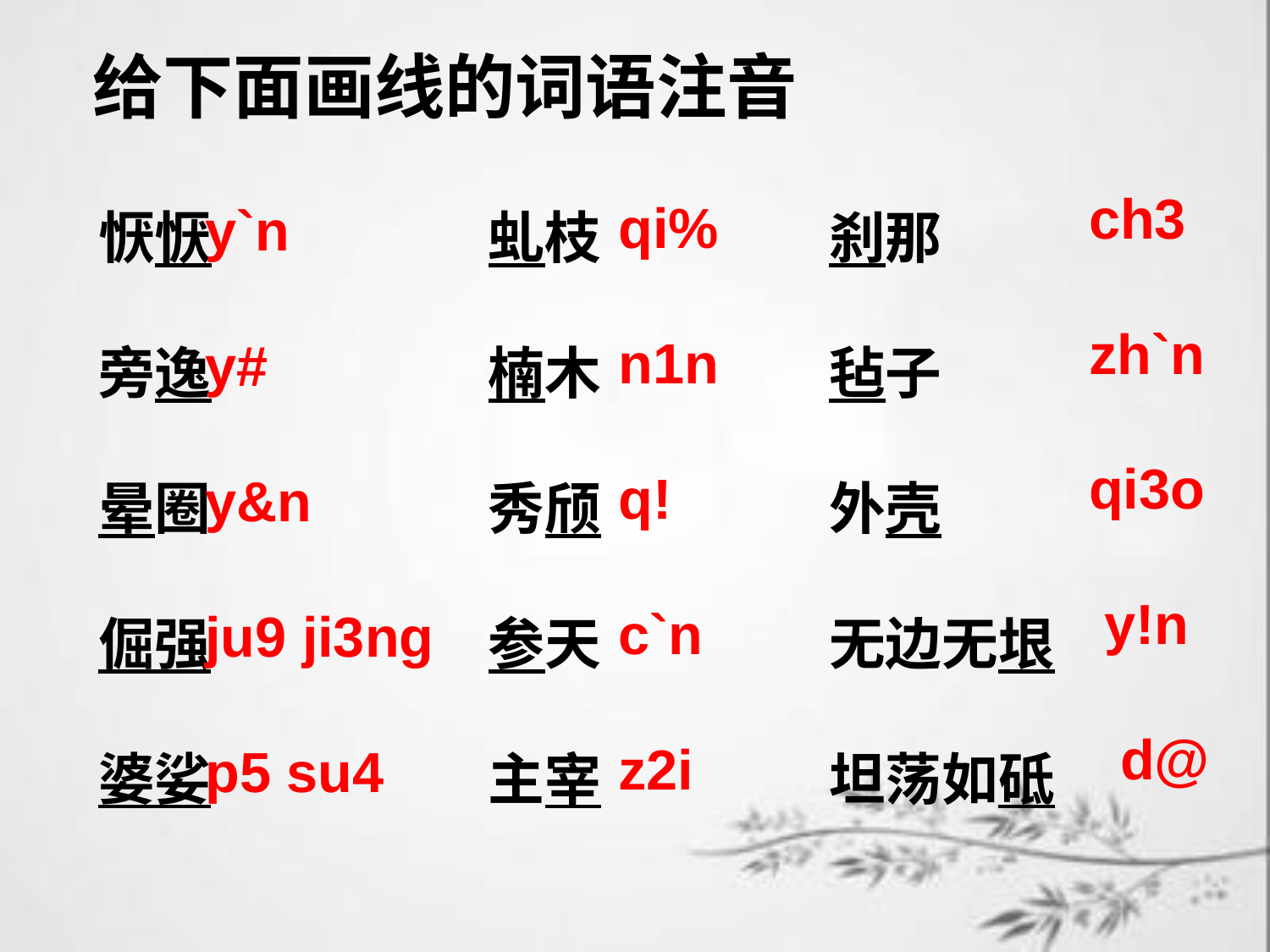

给下面画线的词语注音
ch3

zh`n

qi3o

 y!n

  d@

qi%

n1n

q!

c`n

z2i

y`n

y#

y&n

ju9 ji3ng

p5 su4
恹恹

旁逸

晕圈

倔强

婆娑
虬枝

楠木

秀颀

参天

主宰
刹那

毡子

外壳

无边无垠

坦荡如砥